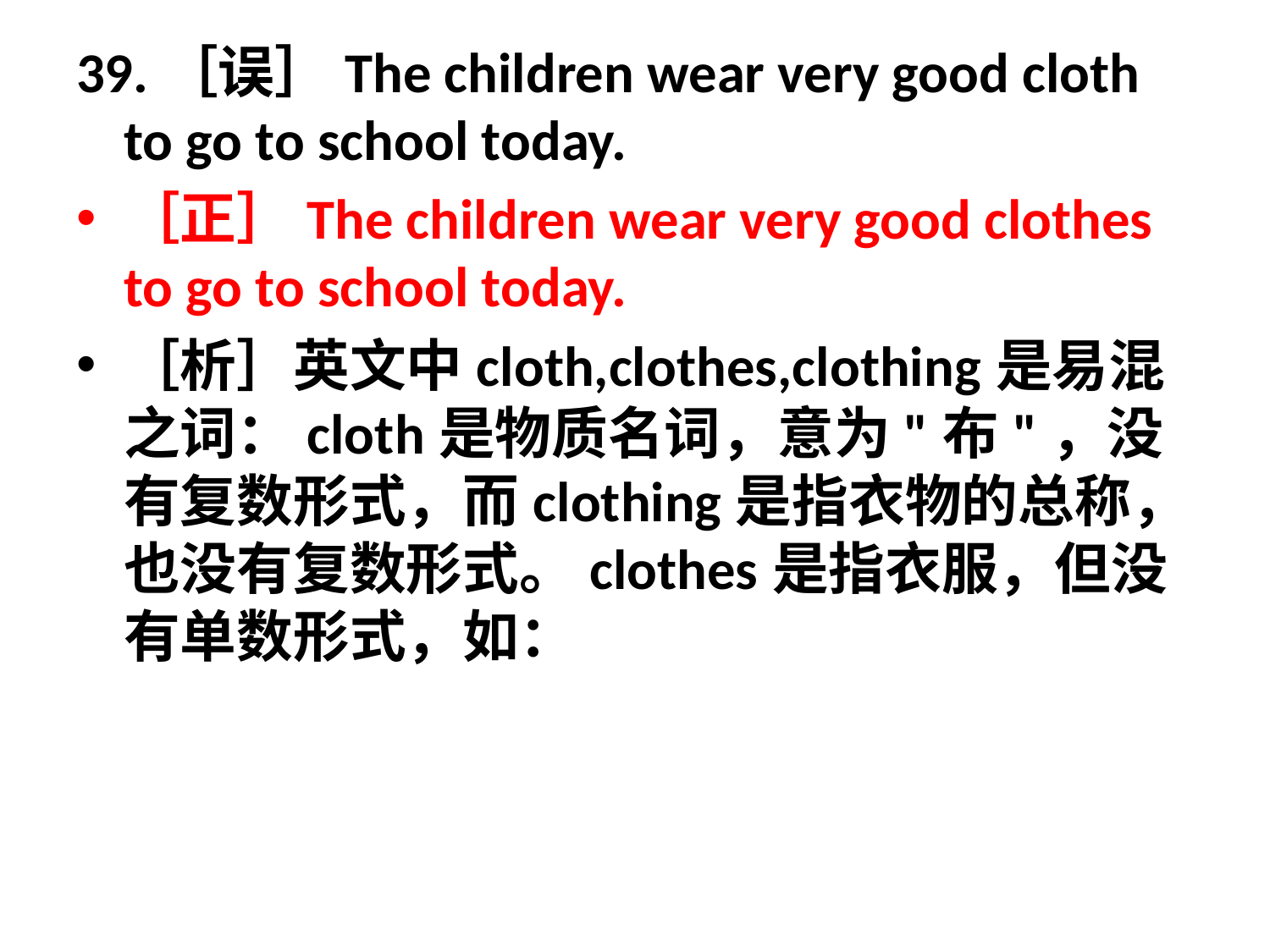

39.［误］The children wear very good cloth to go to school today.
［正］The children wear very good clothes to go to school today.
［析］英文中cloth,clothes,clothing是易混之词：cloth是物质名词，意为"布"，没有复数形式，而clothing是指衣物的总称，也没有复数形式。clothes是指衣服，但没有单数形式，如：